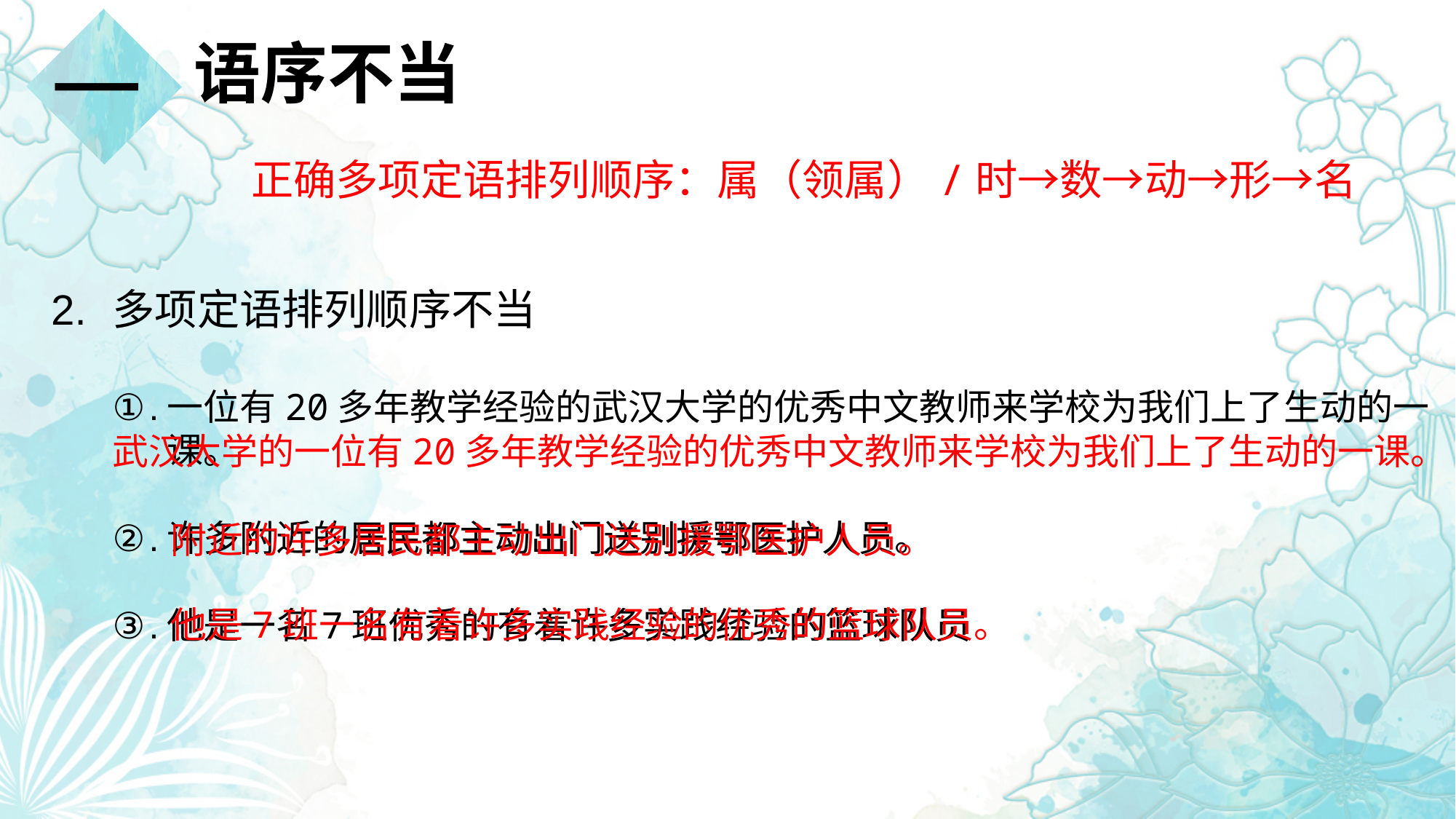

一
语序不当

正确多项定语排列顺序：属（领属）/时→数→动→形→名
多项定语排列顺序不当

一位有20多年教学经验的武汉大学的优秀中文教师来学校为我们上了生动的一课。

许多附近的居民都主动出门送别援鄂医护人员。

他是一名7班优秀的有着许多实践经验的篮球队员

武汉大学的一位有20多年教学经验的优秀中文教师来学校为我们上了生动的一课。
附近的许多居民都主动出门送别援鄂医护人员。
他是7班一名有着许多实践经验的优秀的篮球队员。